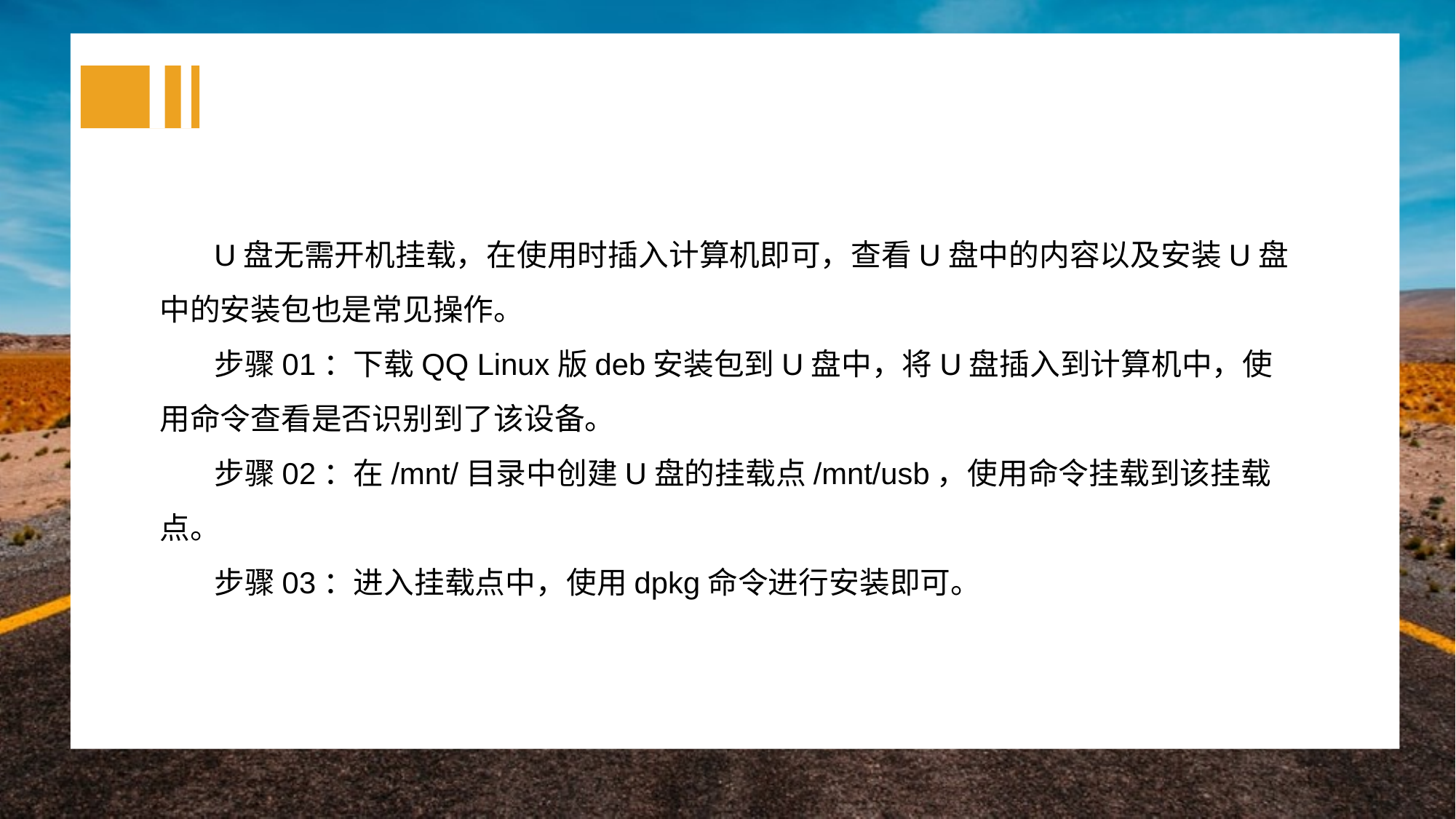

U盘无需开机挂载，在使用时插入计算机即可，查看U盘中的内容以及安装U盘中的安装包也是常见操作。
步骤01：下载QQ Linux版deb安装包到U盘中，将U盘插入到计算机中，使用命令查看是否识别到了该设备。
步骤02：在/mnt/目录中创建U盘的挂载点/mnt/usb，使用命令挂载到该挂载点。
步骤03：进入挂载点中，使用dpkg命令进行安装即可。